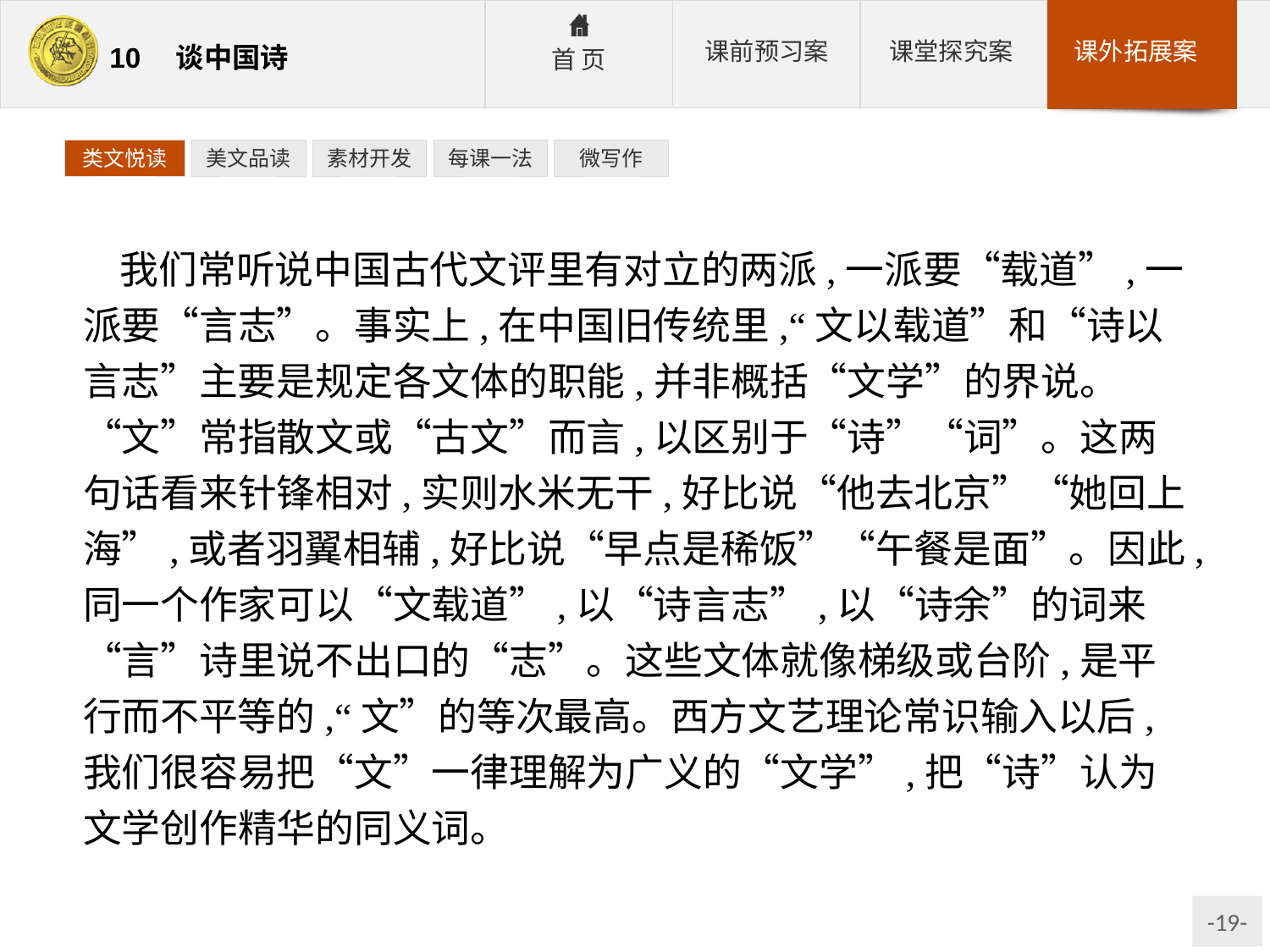

类文悦读
美文品读
素材开发
每课一法
微写作
我们常听说中国古代文评里有对立的两派,一派要“载道”,一派要“言志”。事实上,在中国旧传统里,“文以载道”和“诗以言志”主要是规定各文体的职能,并非概括“文学”的界说。“文”常指散文或“古文”而言,以区别于“诗”“词”。这两句话看来针锋相对,实则水米无干,好比说“他去北京”“她回上海”,或者羽翼相辅,好比说“早点是稀饭”“午餐是面”。因此,同一个作家可以“文载道”,以“诗言志”,以“诗余”的词来“言”诗里说不出口的“志”。这些文体就像梯级或台阶,是平行而不平等的,“文”的等次最高。西方文艺理论常识输入以后,我们很容易把“文”一律理解为广义的“文学”,把“诗”认为文学创作精华的同义词。